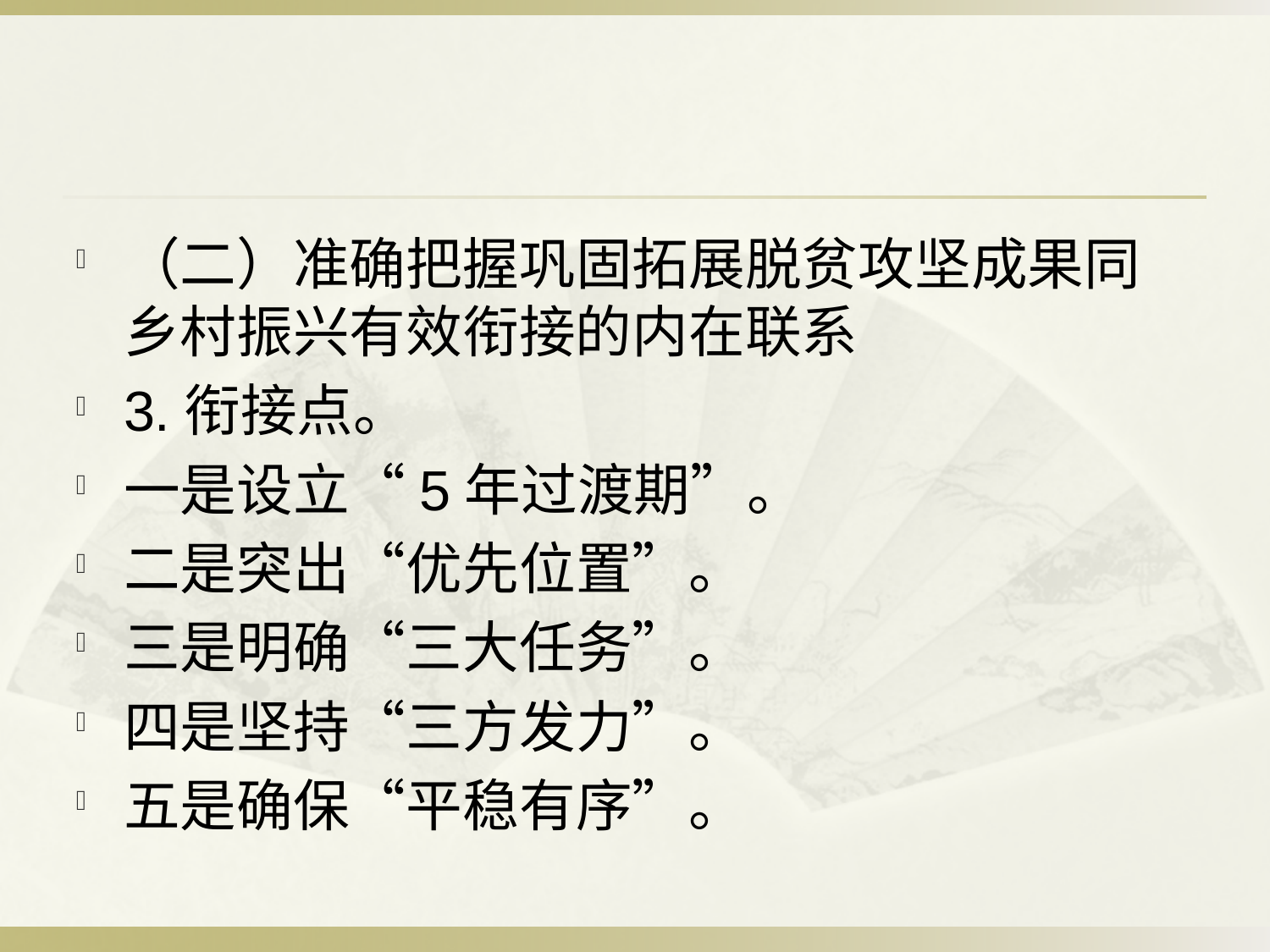

#
（二）准确把握巩固拓展脱贫攻坚成果同乡村振兴有效衔接的内在联系
3.衔接点。
一是设立“5年过渡期”。
二是突出“优先位置”。
三是明确“三大任务”。
四是坚持“三方发力”。
五是确保“平稳有序”。